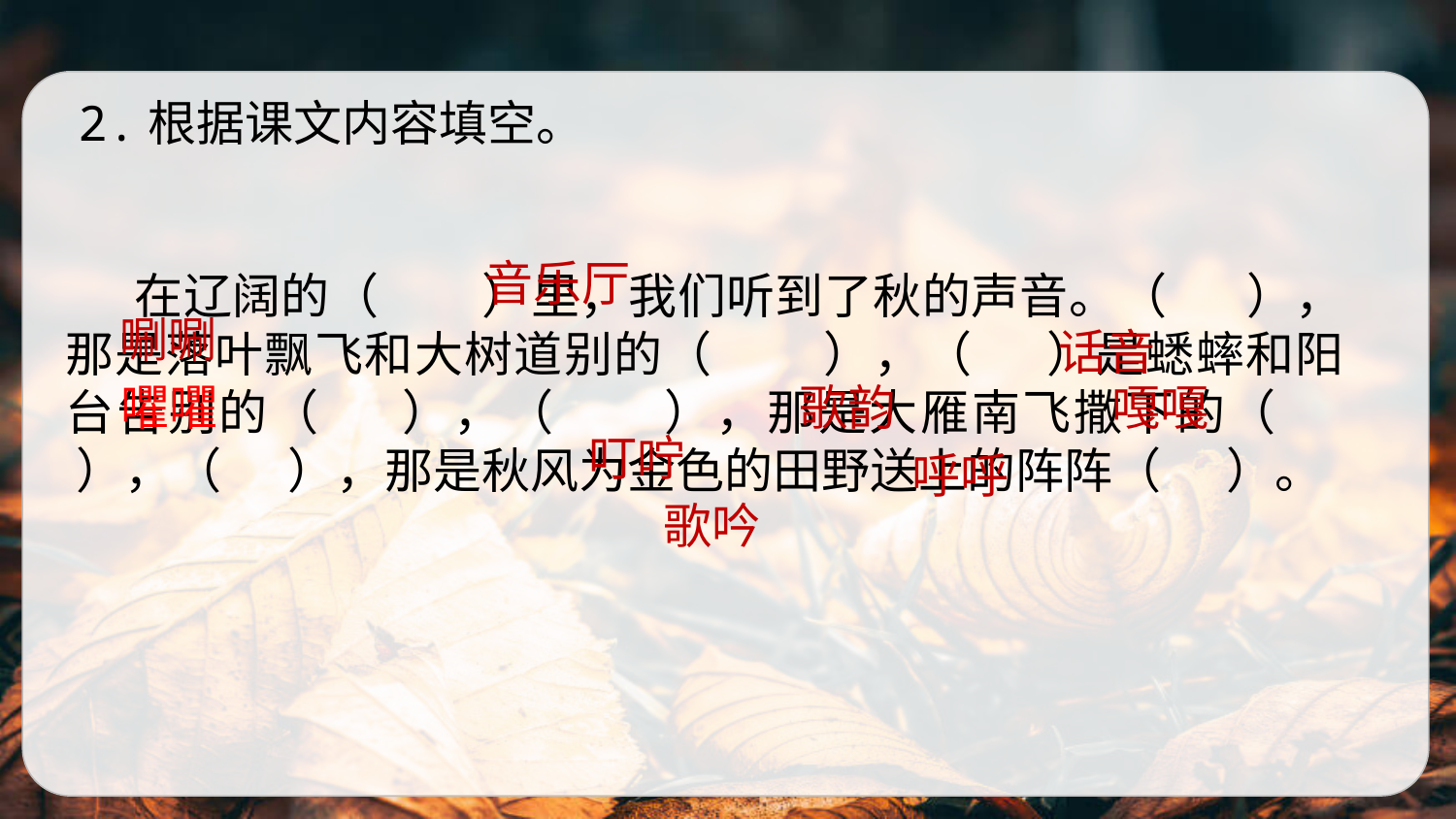

2.根据课文内容填空。
音乐厅
     在辽阔的（         ）里，我们听到了秋的声音。（       ），那是落叶飘飞和大树道别的（         ），（      ）是蟋蟀和阳台告别的（      ），（        ），那是大雁南飞撒下的（       ），（      ），那是秋风为金色的田野送上的阵阵（      ）。
唰唰
话音
㘗㘗
歌韵
嘎嘎
叮咛
呼呼
歌吟